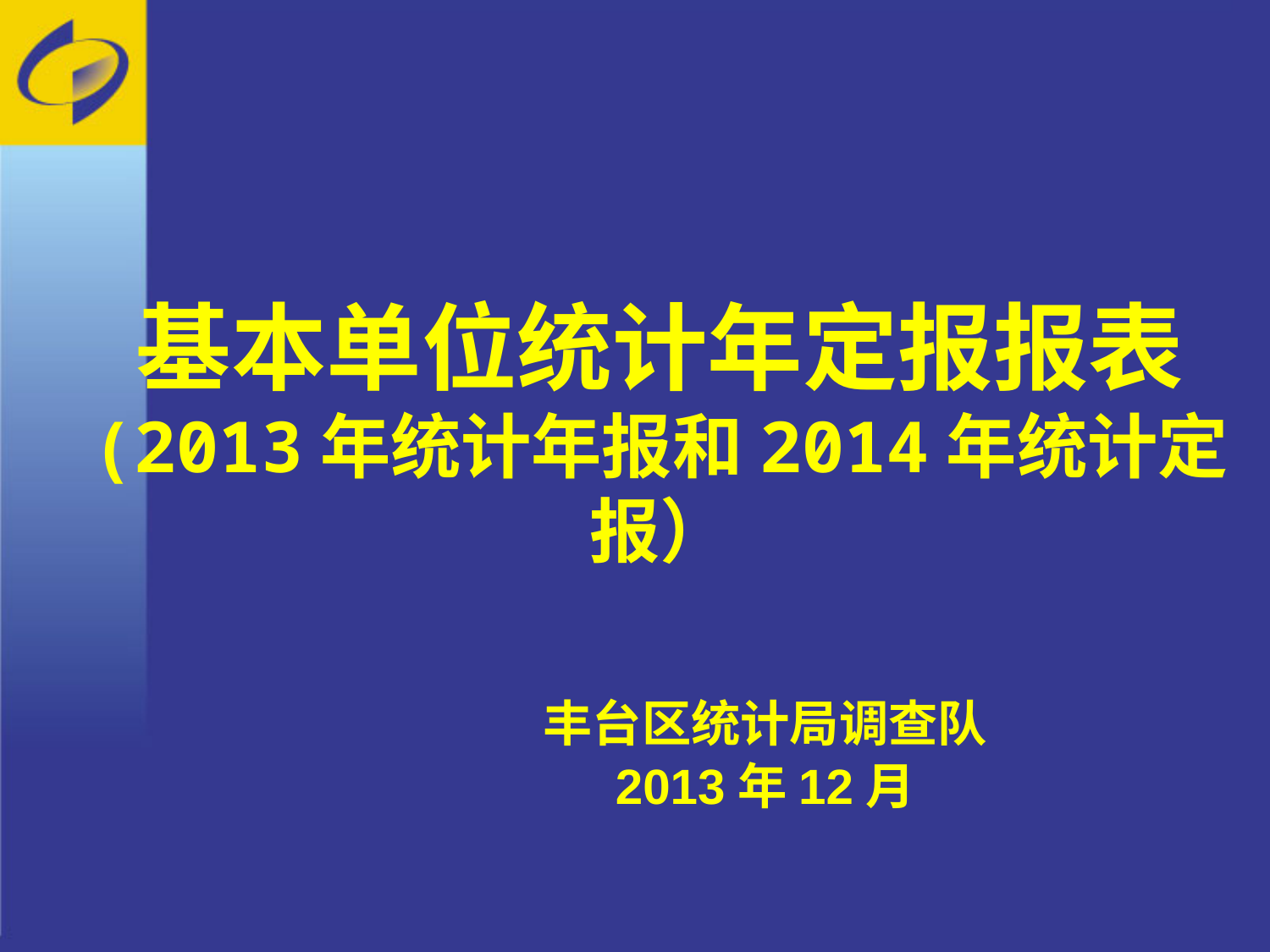

# 基本单位统计年定报报表 (2013年统计年报和2014年统计定报）
丰台区统计局调查队
2013年12月